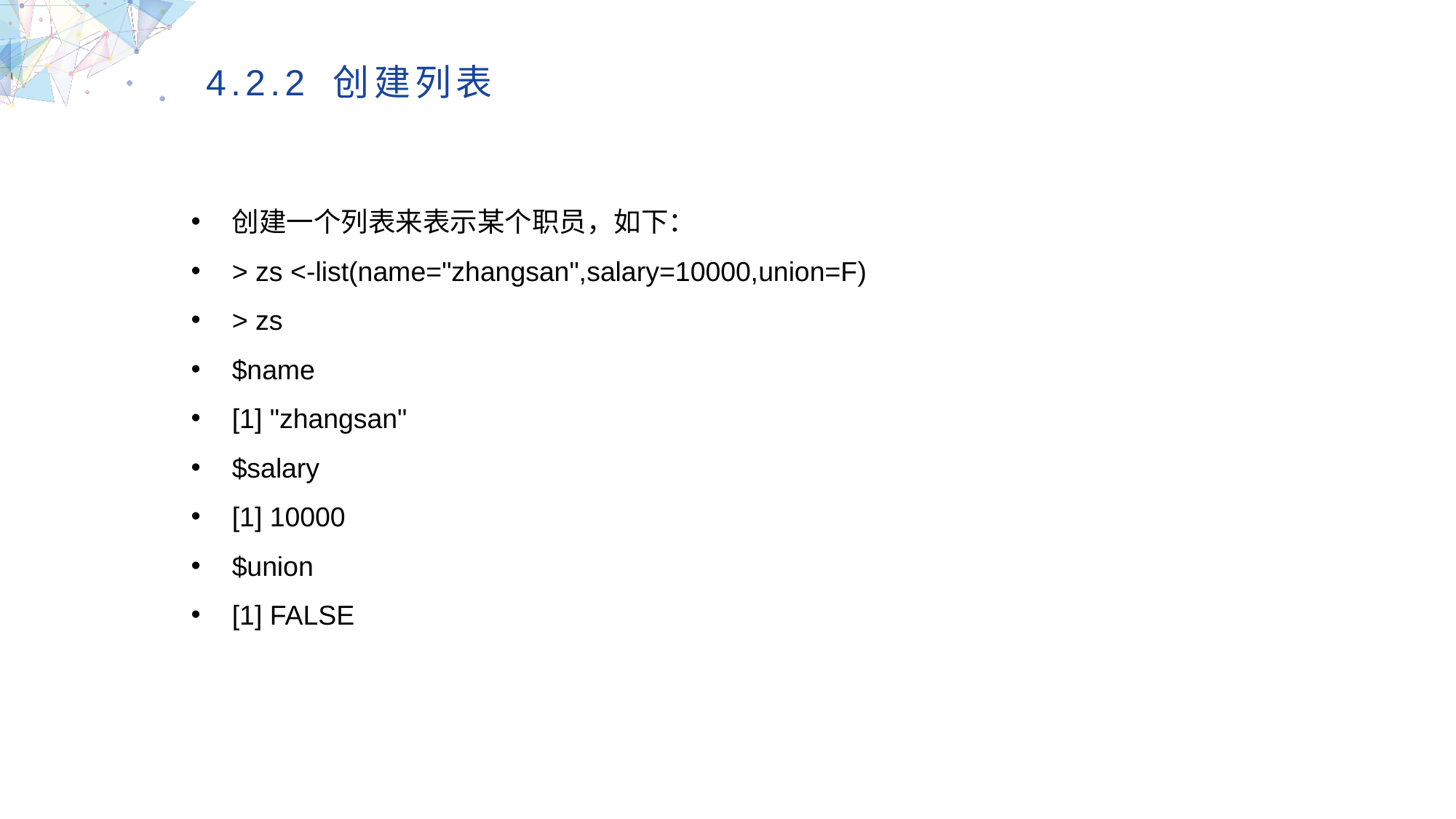

4.2.2 创建列表
创建一个列表来表示某个职员，如下：
> zs <-list(name="zhangsan",salary=10000,union=F)
> zs
$name
[1] "zhangsan"
$salary
[1] 10000
$union
[1] FALSE

MULTIPURPOSE PRESENTATION TEMPLATE | UNIQUE DESIGN
Welcome Message
Please replace text, click add relevant headline, modify the text content, also can copy your content to this directly. Please replace text, click add relevant headline, modify the text content, also can copy your content to this directly.